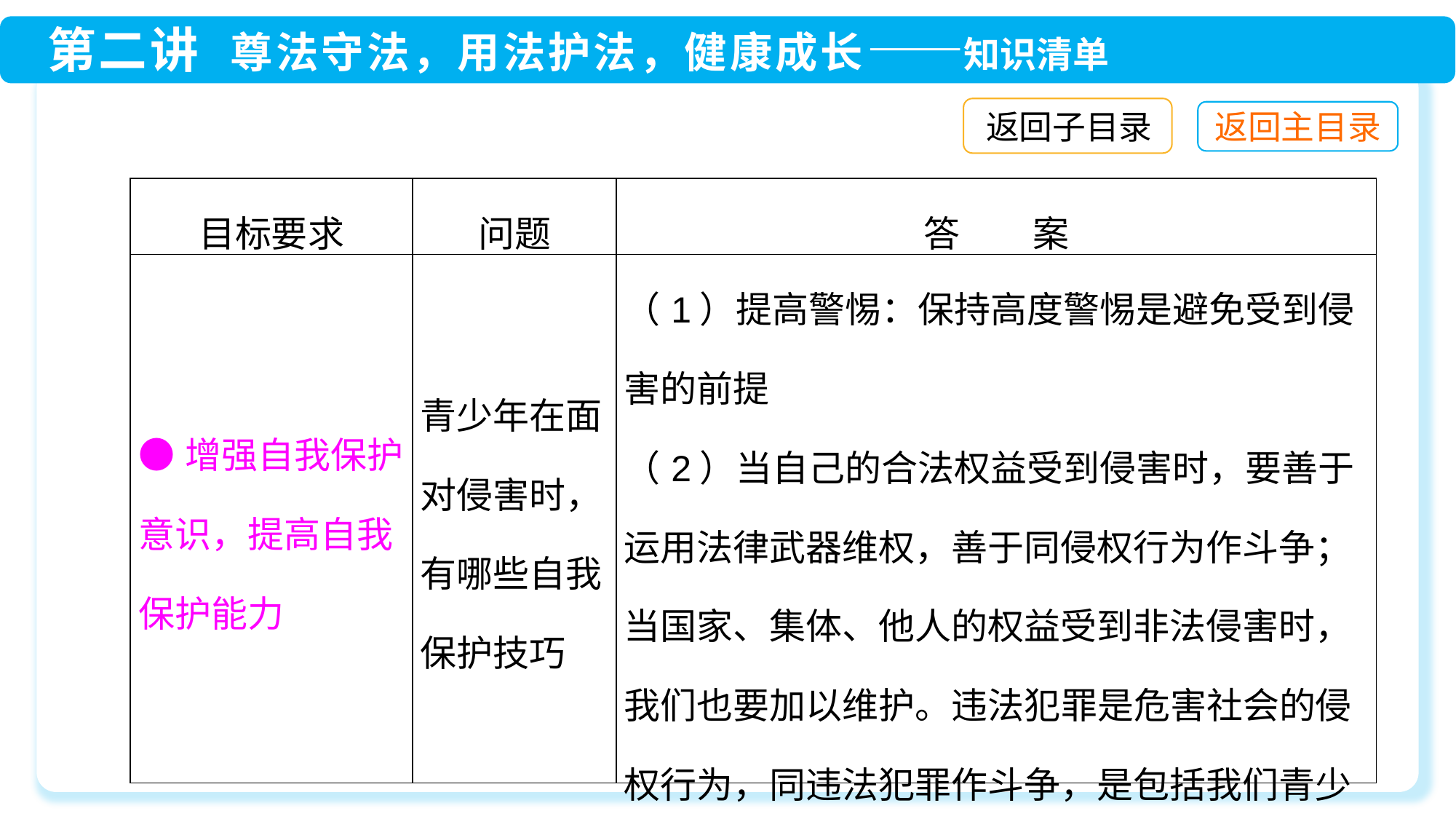

返回子目录
| 目标要求 | 问题 | 答　　案 |
| --- | --- | --- |
| ●增强自我保护意识，提高自我保护能力 | 青少年在面对侵害时，有哪些自我保护技巧 | （1）提高警惕：保持高度警惕是避免受到侵害的前提 （2）当自己的合法权益受到侵害时，要善于运用法律武器维权，善于同侵权行为作斗争；当国家、集体、他人的权益受到非法侵害时，我们也要加以维护。违法犯罪是危害社会的侵权行为，同违法犯罪作斗争，是包括我们青少年在内的全体公民义不容辞的责任 |